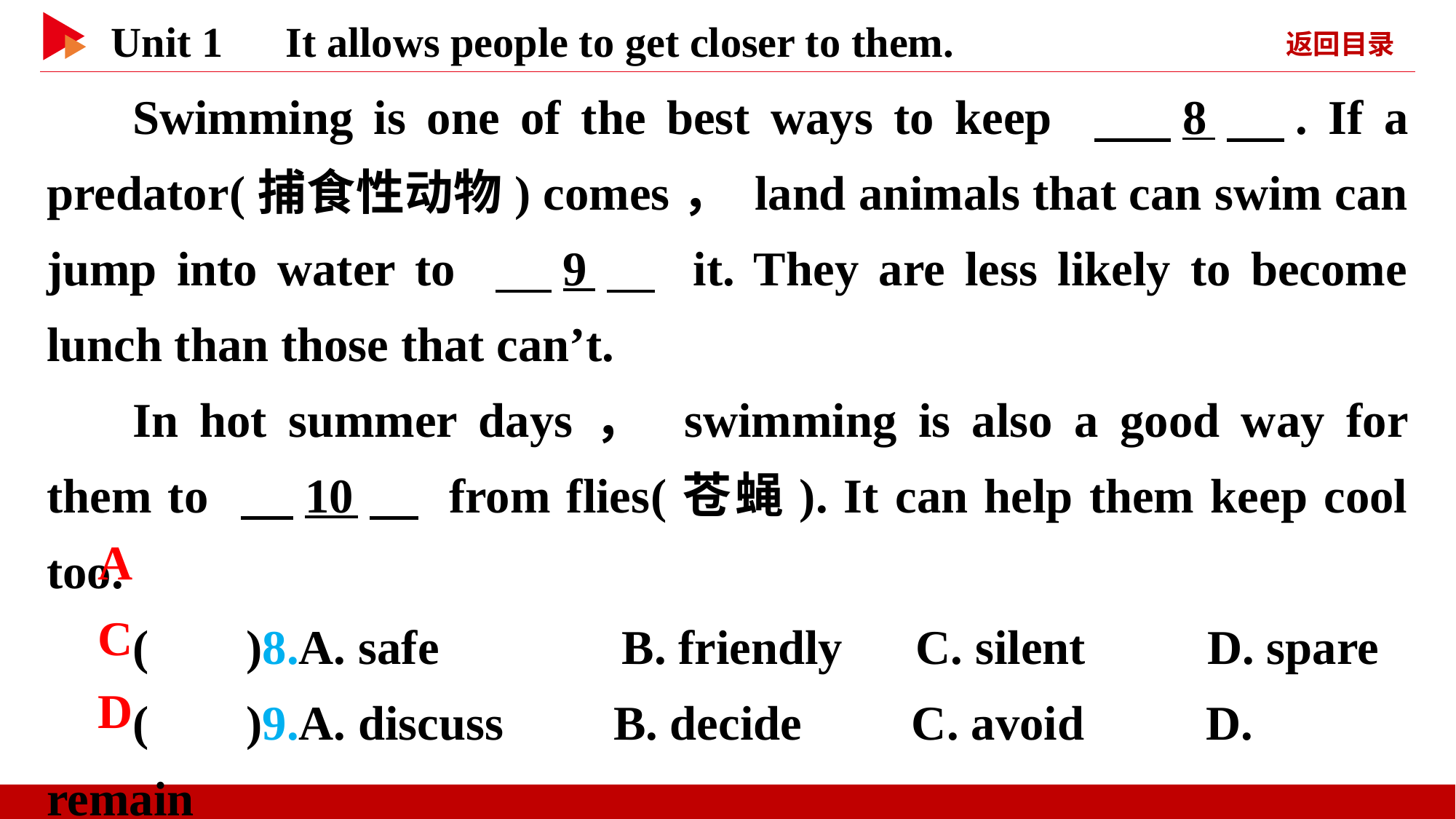

Swimming is one of the best ways to keep 　 8　. If a predator(捕食性动物) comes， land animals that can swim can jump into water to 　9　 it. They are less likely to become lunch than those that can’t.
In hot summer days， swimming is also a good way for them to 　10　 from flies(苍蝇). It can help them keep cool too.
(        )8.A. safe               B. friendly      C. silent          D. spare
(        )9.A. discuss         B. decide         C. avoid          D. remain
(        )10.A. give away  B. catch up      C. come out    D. stay away
   A
   C
   D